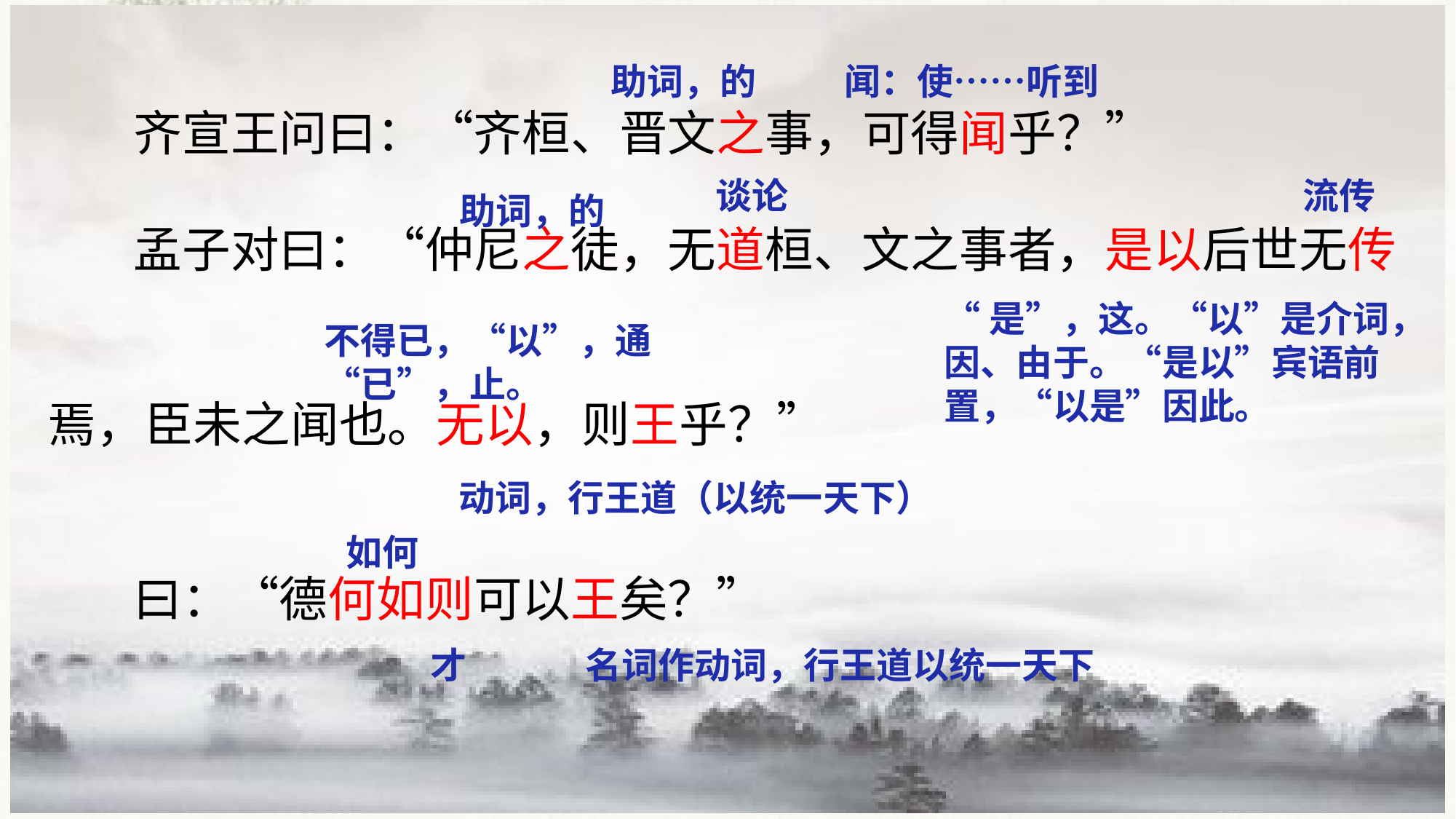

助词，的
闻：使……听到
齐宣王问曰：“齐桓、晋文之事，可得闻乎？”

孟子对曰：“仲尼之徒，无道桓、文之事者，是以后世无传

焉，臣未之闻也。无以，则王乎？”

曰：“德何如则可以王矣？”
谈论
流传
助词，的
“是”，这。“以”是介词，因、由于。“是以”宾语前置，“以是”因此。
不得已，“以”，通“已”，止。
动词，行王道（以统一天下）
如何
才
名词作动词，行王道以统一天下